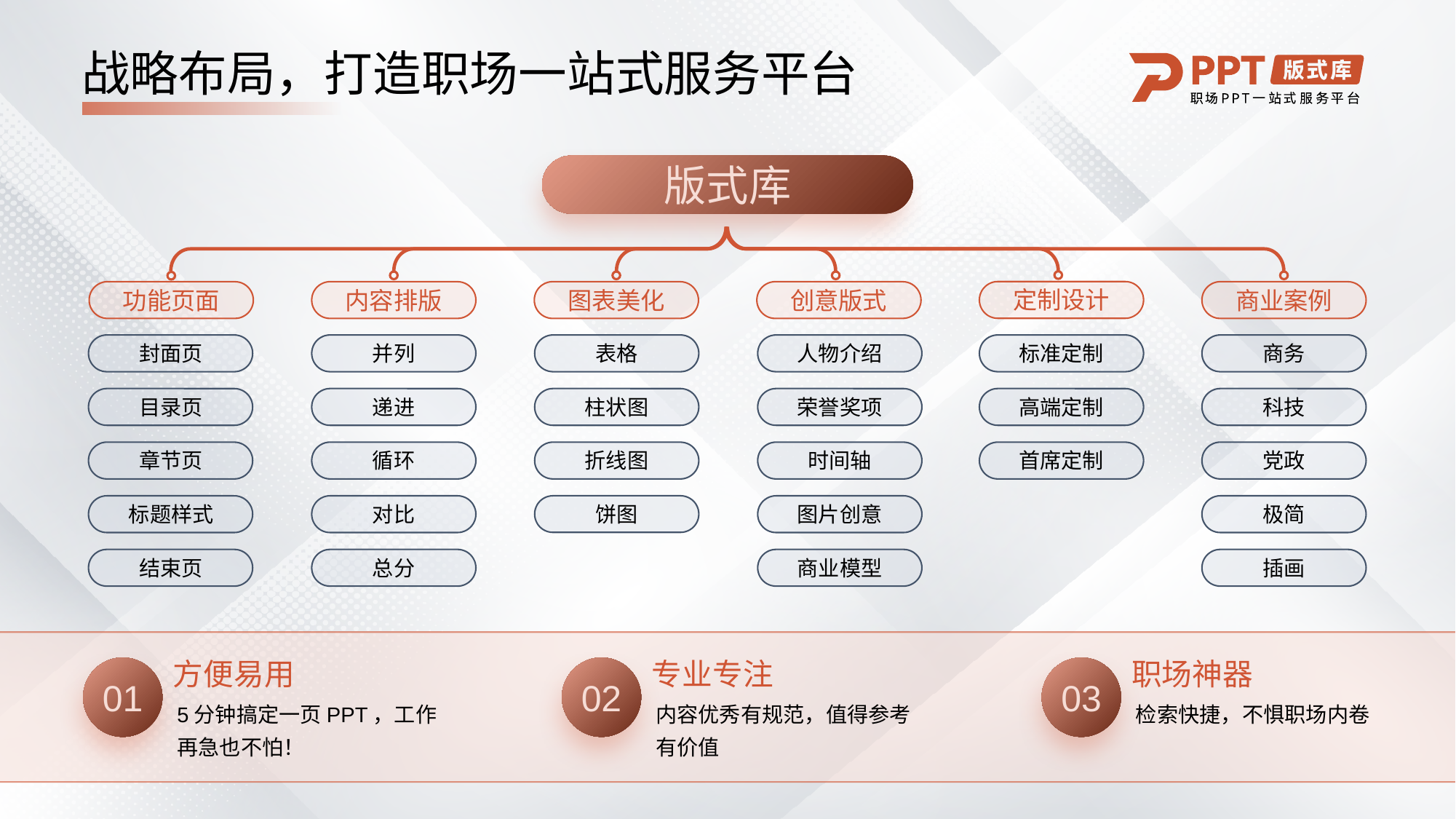

# 战略布局，打造职场一站式服务平台

版式库

定制设计
功能页面
内容排版
图表美化
创意版式
商业案例

封面页

并列

表格

人物介绍

标准定制

商务

目录页

递进

柱状图

荣誉奖项

高端定制

科技

章节页

循环

折线图

时间轴

首席定制

党政

标题样式

对比
饼图

图片创意

极简

结束页

总分

商业模型

插画

方便易用
专业专注
职场神器

01
02
03
5分钟搞定一页PPT，工作再急也不怕！
内容优秀有规范，值得参考有价值
检索快捷，不惧职场内卷